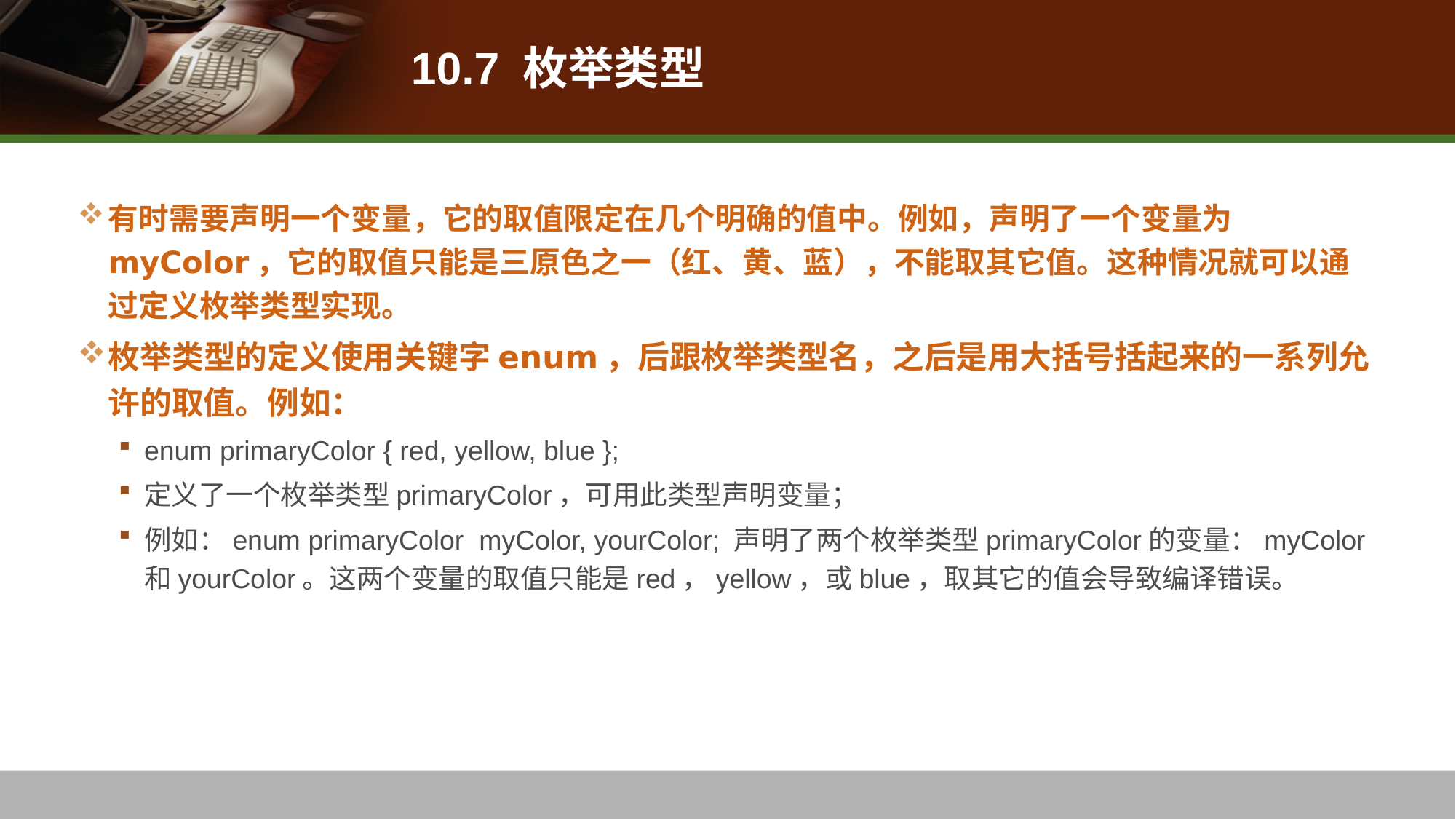

# 10.7 枚举类型
有时需要声明一个变量，它的取值限定在几个明确的值中。例如，声明了一个变量为myColor，它的取值只能是三原色之一（红、黄、蓝），不能取其它值。这种情况就可以通过定义枚举类型实现。
枚举类型的定义使用关键字enum，后跟枚举类型名，之后是用大括号括起来的一系列允许的取值。例如：
enum primaryColor { red, yellow, blue };
定义了一个枚举类型primaryColor，可用此类型声明变量；
例如：enum primaryColor  myColor, yourColor; 声明了两个枚举类型primaryColor的变量：myColor和yourColor。这两个变量的取值只能是red，yellow，或blue，取其它的值会导致编译错误。